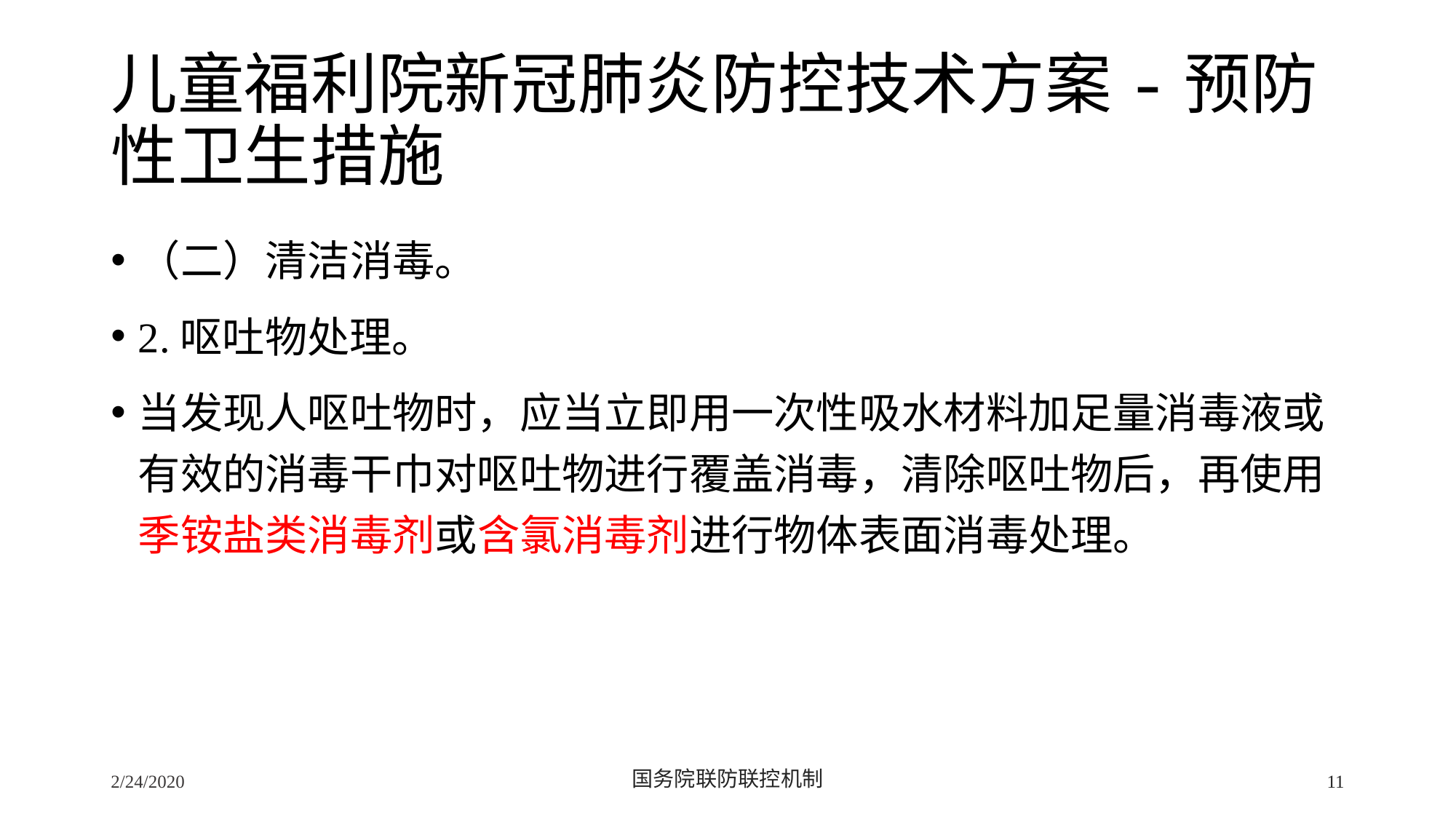

# 儿童福利院新冠肺炎防控技术方案-预防性卫生措施
（二）清洁消毒。
2.呕吐物处理。
当发现人呕吐物时，应当立即用一次性吸水材料加足量消毒液或有效的消毒干巾对呕吐物进行覆盖消毒，清除呕吐物后，再使用季铵盐类消毒剂或含氯消毒剂进行物体表面消毒处理。
2/24/2020
国务院联防联控机制
11